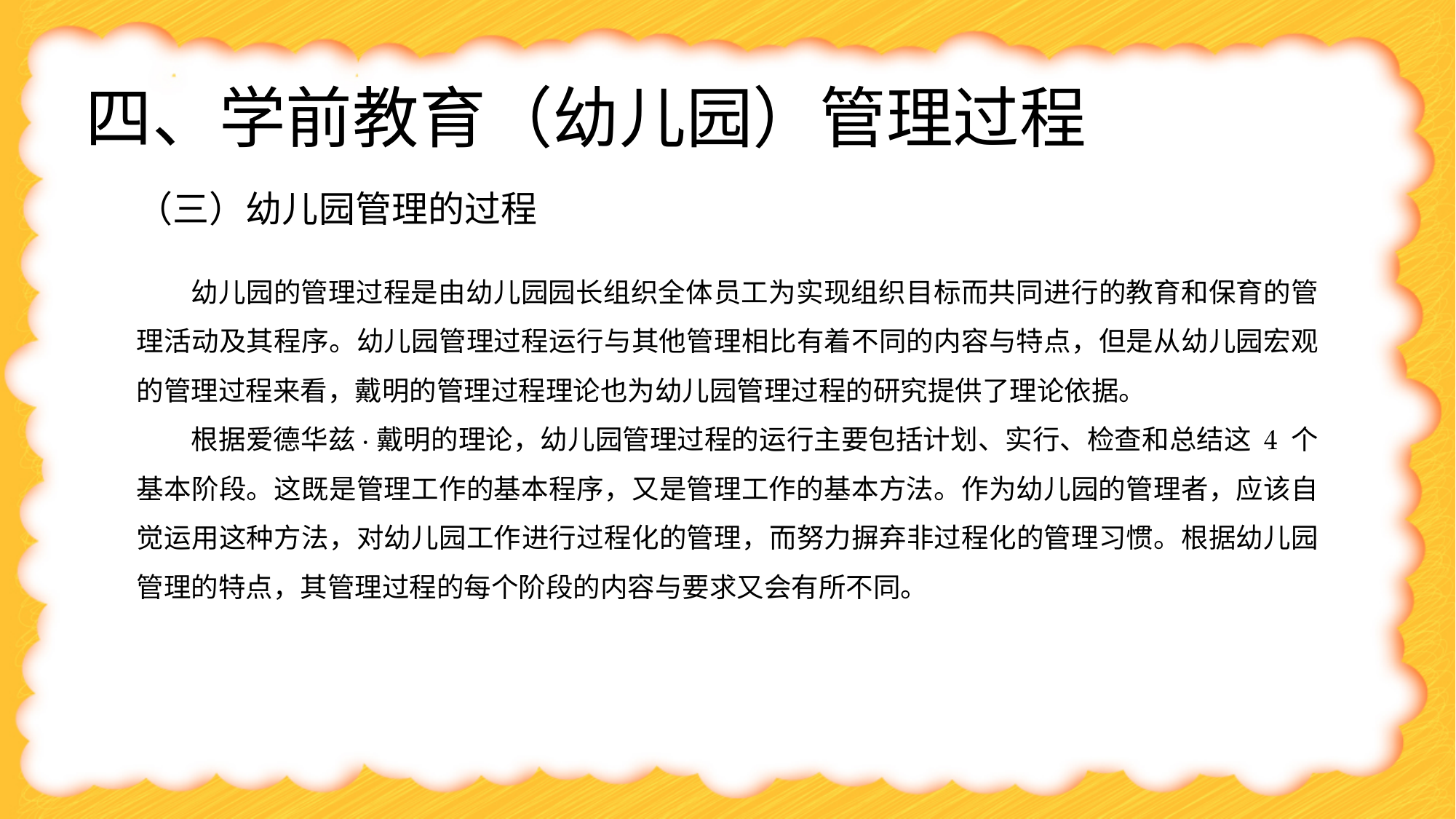

四、学前教育（幼儿园）管理过程
（三）幼儿园管理的过程
幼儿园的管理过程是由幼儿园园长组织全体员工为实现组织目标而共同进行的教育和保育的管理活动及其程序。幼儿园管理过程运行与其他管理相比有着不同的内容与特点，但是从幼儿园宏观的管理过程来看，戴明的管理过程理论也为幼儿园管理过程的研究提供了理论依据。
根据爱德华兹·戴明的理论，幼儿园管理过程的运行主要包括计划、实行、检查和总结这 4 个基本阶段。这既是管理工作的基本程序，又是管理工作的基本方法。作为幼儿园的管理者，应该自觉运用这种方法，对幼儿园工作进行过程化的管理，而努力摒弃非过程化的管理习惯。根据幼儿园管理的特点，其管理过程的每个阶段的内容与要求又会有所不同。